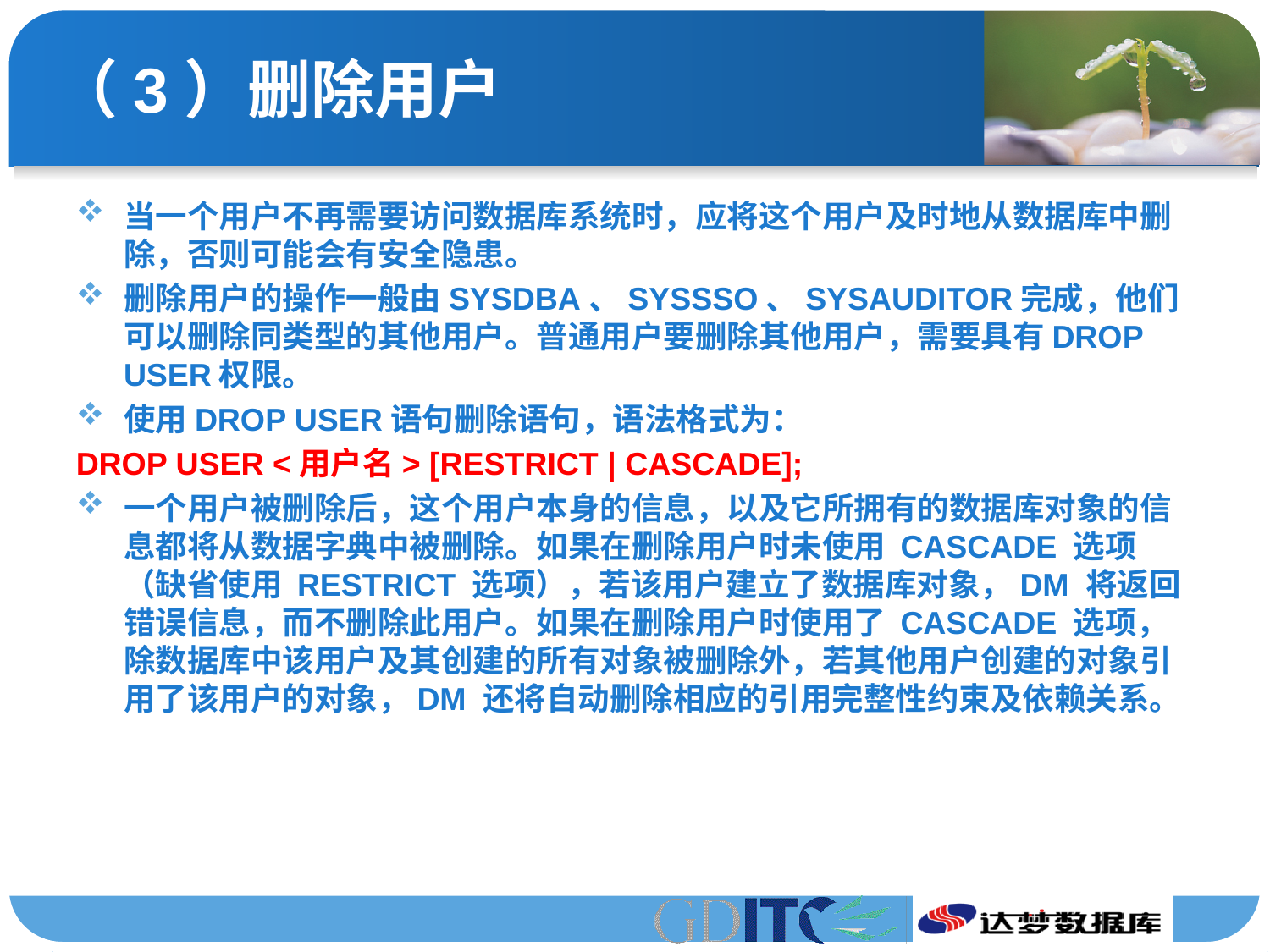

# （3）删除用户
当一个用户不再需要访问数据库系统时，应将这个用户及时地从数据库中删除，否则可能会有安全隐患。
删除用户的操作一般由SYSDBA、SYSSSO、SYSAUDITOR完成，他们可以删除同类型的其他用户。普通用户要删除其他用户，需要具有DROP USER权限。
使用DROP USER语句删除语句，语法格式为：
DROP USER <用户名> [RESTRICT | CASCADE];
一个用户被删除后，这个用户本身的信息，以及它所拥有的数据库对象的信息都将从数据字典中被删除。如果在删除用户时未使用 CASCADE 选项（缺省使用 RESTRICT 选项），若该用户建立了数据库对象，DM 将返回错误信息，而不删除此用户。如果在删除用户时使用了 CASCADE 选项，除数据库中该用户及其创建的所有对象被删除外，若其他用户创建的对象引用了该用户的对象，DM 还将自动删除相应的引用完整性约束及依赖关系。